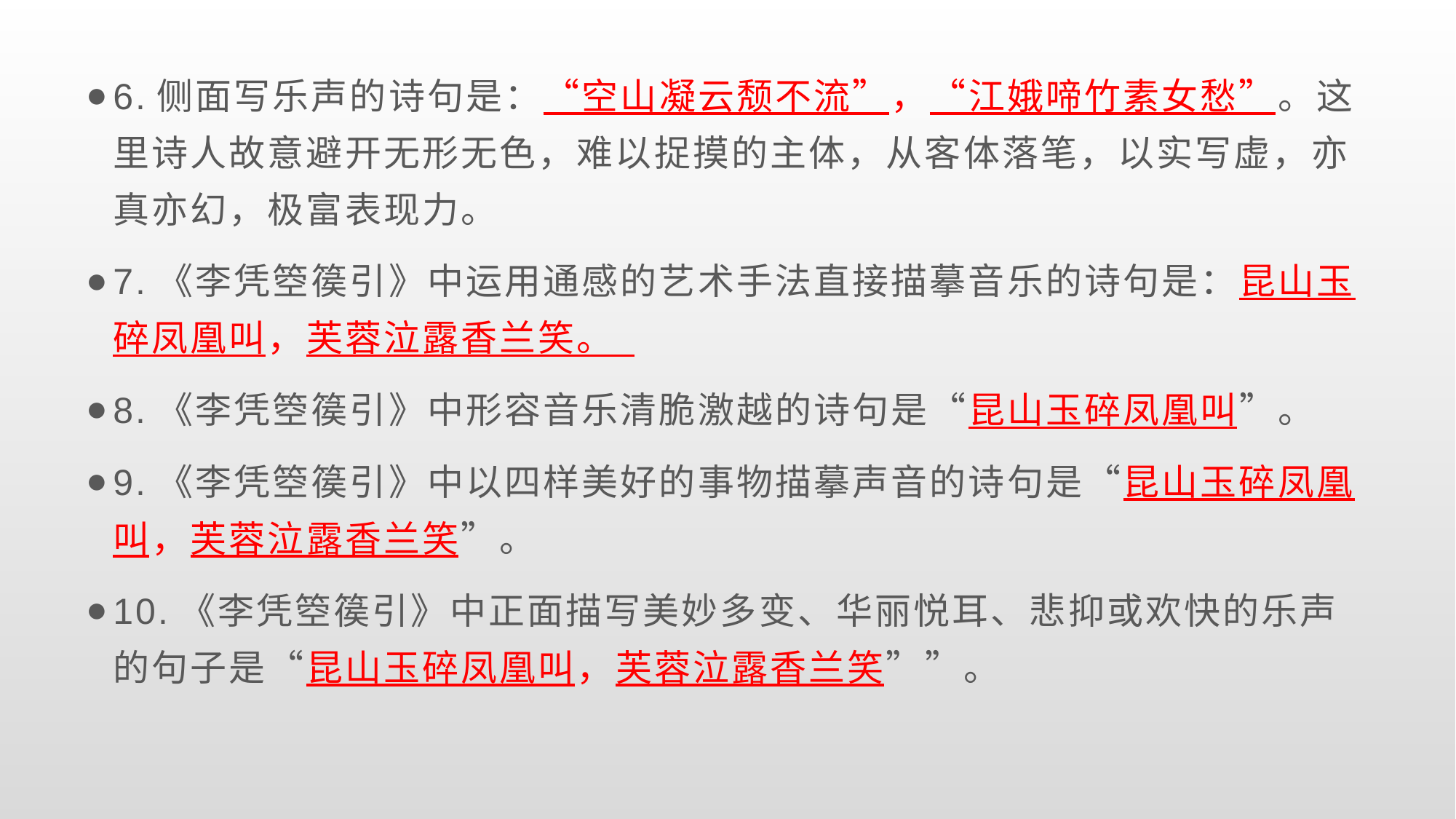

6.侧面写乐声的诗句是：“空山凝云颓不流”，“江娥啼竹素女愁”。这里诗人故意避开无形无色，难以捉摸的主体，从客体落笔，以实写虚，亦真亦幻，极富表现力。
7.《李凭箜篌引》中运用通感的艺术手法直接描摹音乐的诗句是：昆山玉碎凤凰叫，芙蓉泣露香兰笑。
8.《李凭箜篌引》中形容音乐清脆激越的诗句是“昆山玉碎凤凰叫”。
9.《李凭箜篌引》中以四样美好的事物描摹声音的诗句是“昆山玉碎凤凰叫，芙蓉泣露香兰笑”。
10.《李凭箜篌引》中正面描写美妙多变、华丽悦耳、悲抑或欢快的乐声的句子是“昆山玉碎凤凰叫，芙蓉泣露香兰笑””。